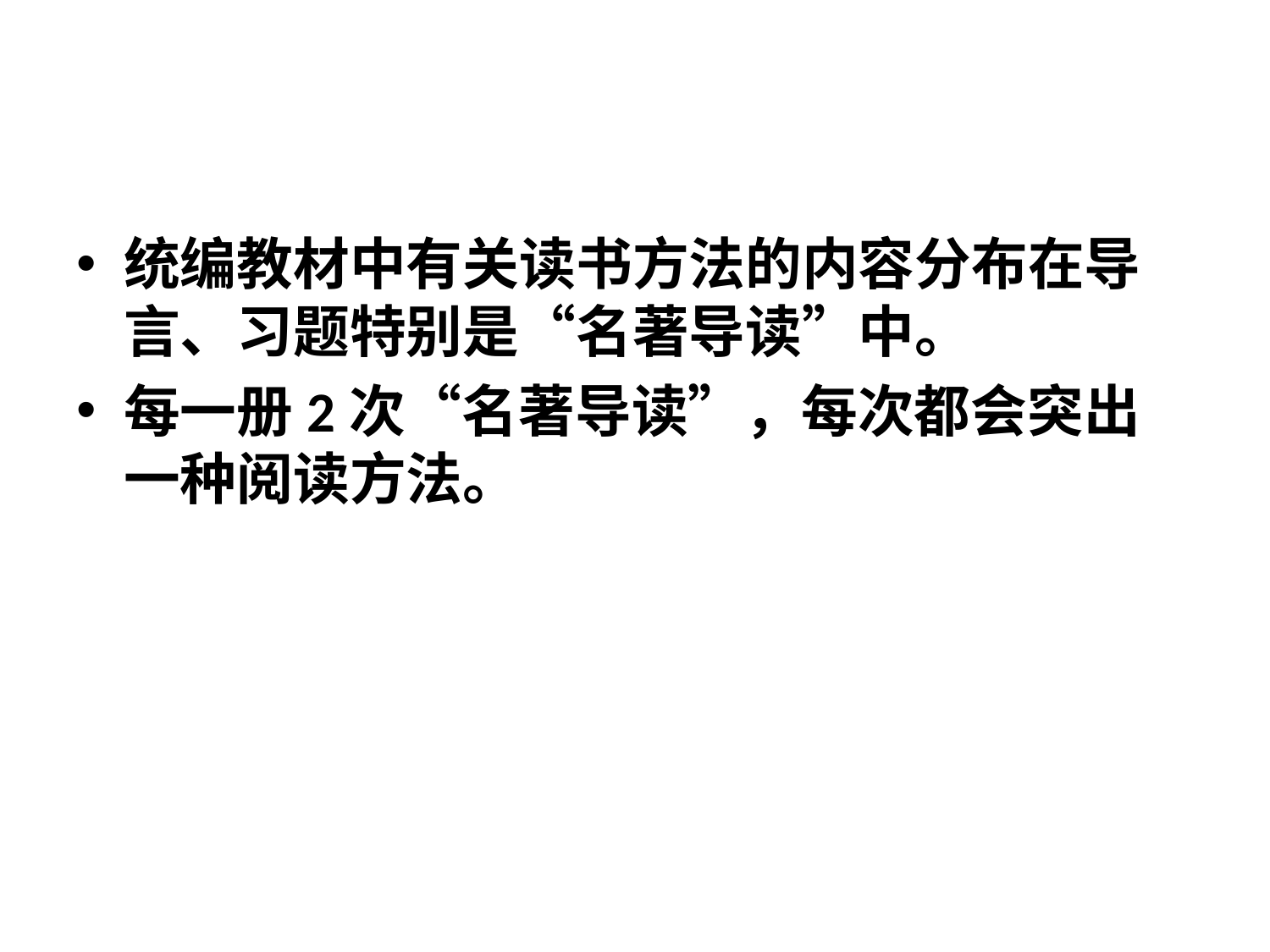

#
统编教材中有关读书方法的内容分布在导言、习题特别是“名著导读”中。
每一册2次“名著导读”，每次都会突出一种阅读方法。